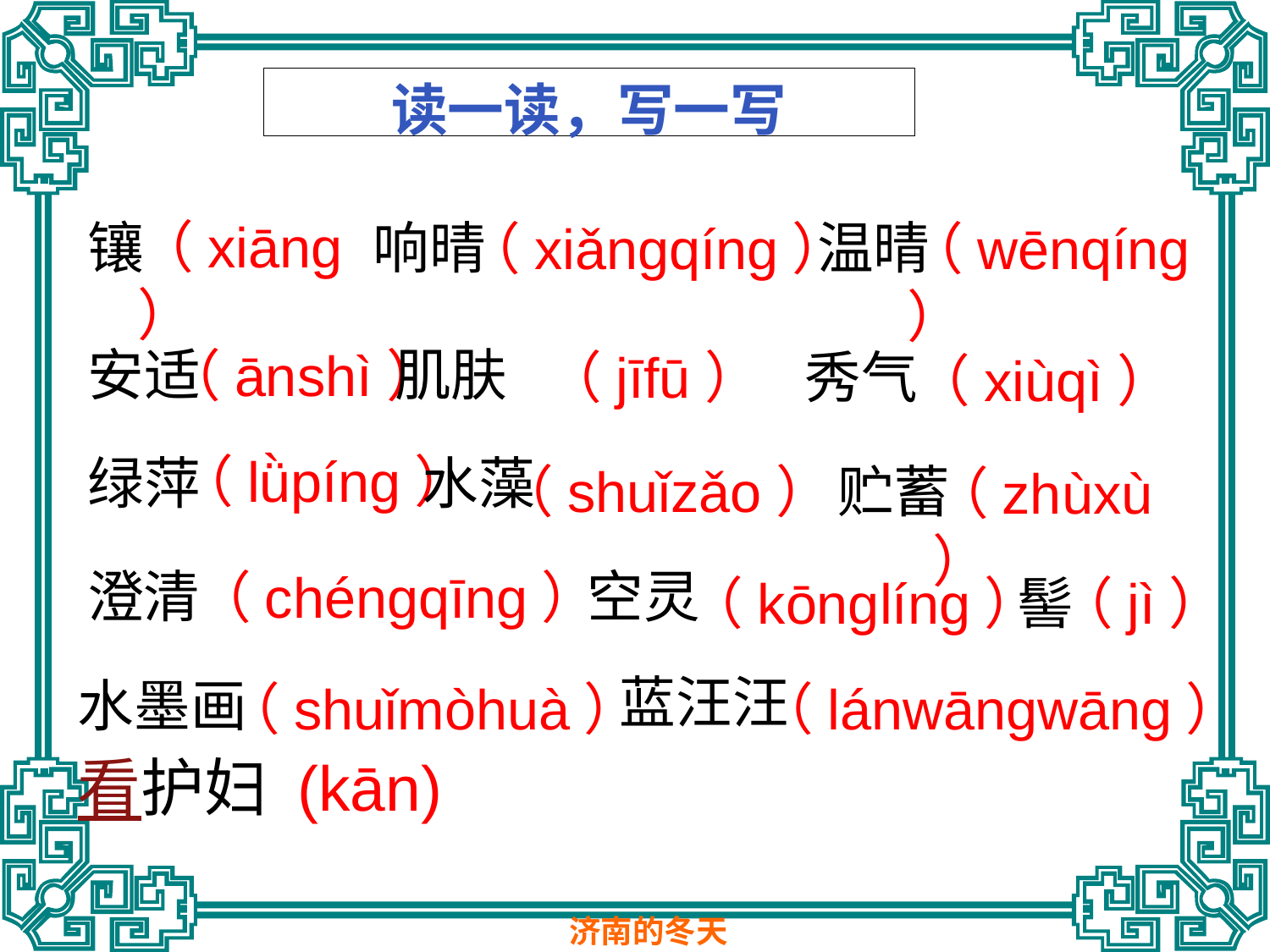

# 读一读，写一写
（xiāng）
镶
响晴
温晴
安适
肌肤
秀气
绿萍
水藻
贮蓄
澄清
空灵
髻
蓝汪汪
水墨画
看护妇
（xiǎngqíng）
（wēnqíng）
（ānshì）
（jīfū）
（xiùqì）
（lǜpíng）
（shuǐzǎo）
（chéngqīng）
（kōnglíng）
（jì）
（shuǐmòhuà）
（lánwāngwāng）

(kān)

（zhùxù）